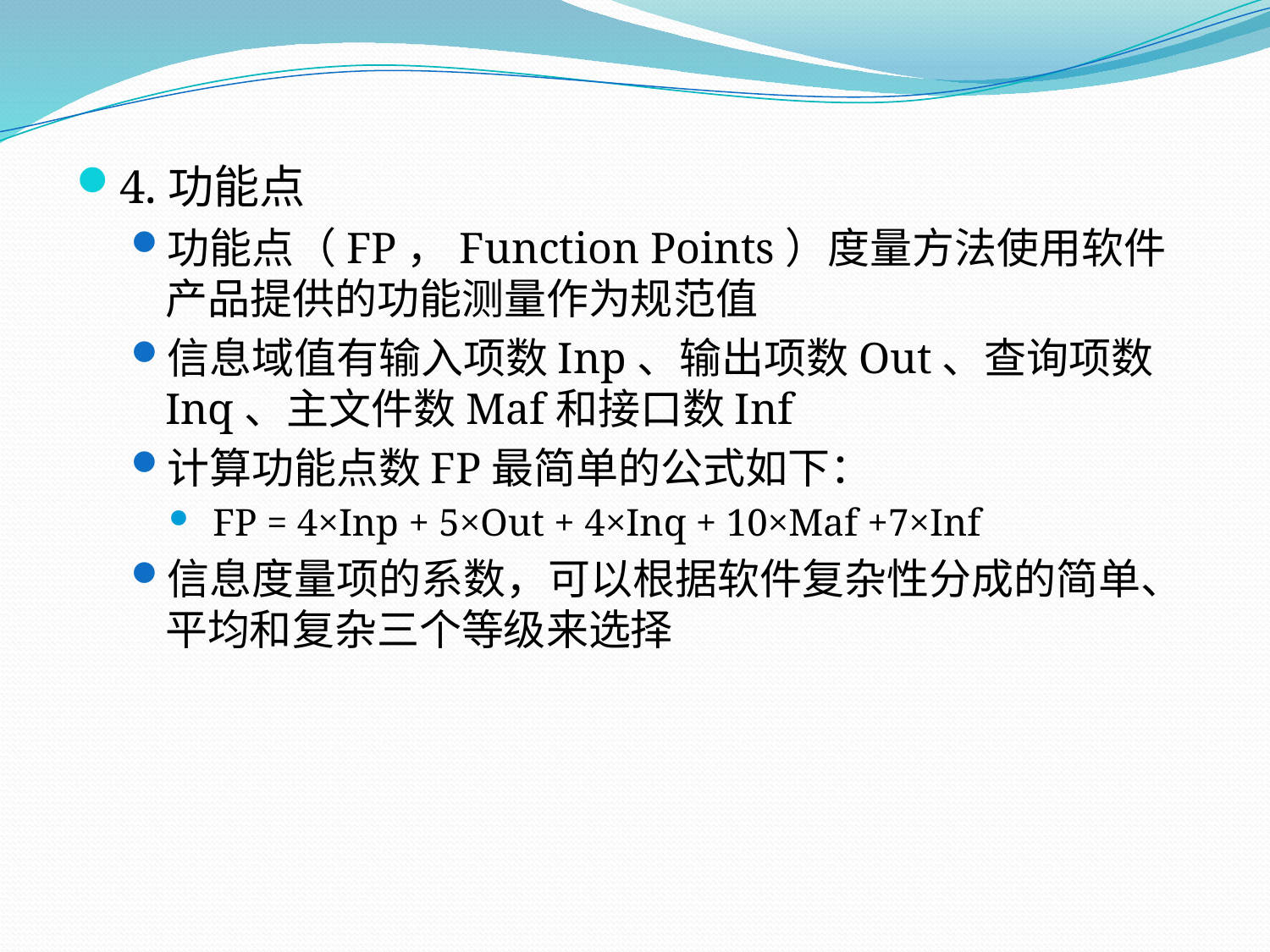

4.功能点
功能点（FP，Function Points）度量方法使用软件产品提供的功能测量作为规范值
信息域值有输入项数Inp、输出项数Out、查询项数Inq、主文件数Maf和接口数Inf
计算功能点数FP最简单的公式如下：
 FP = 4×Inp + 5×Out + 4×Inq + 10×Maf +7×Inf
信息度量项的系数，可以根据软件复杂性分成的简单、平均和复杂三个等级来选择